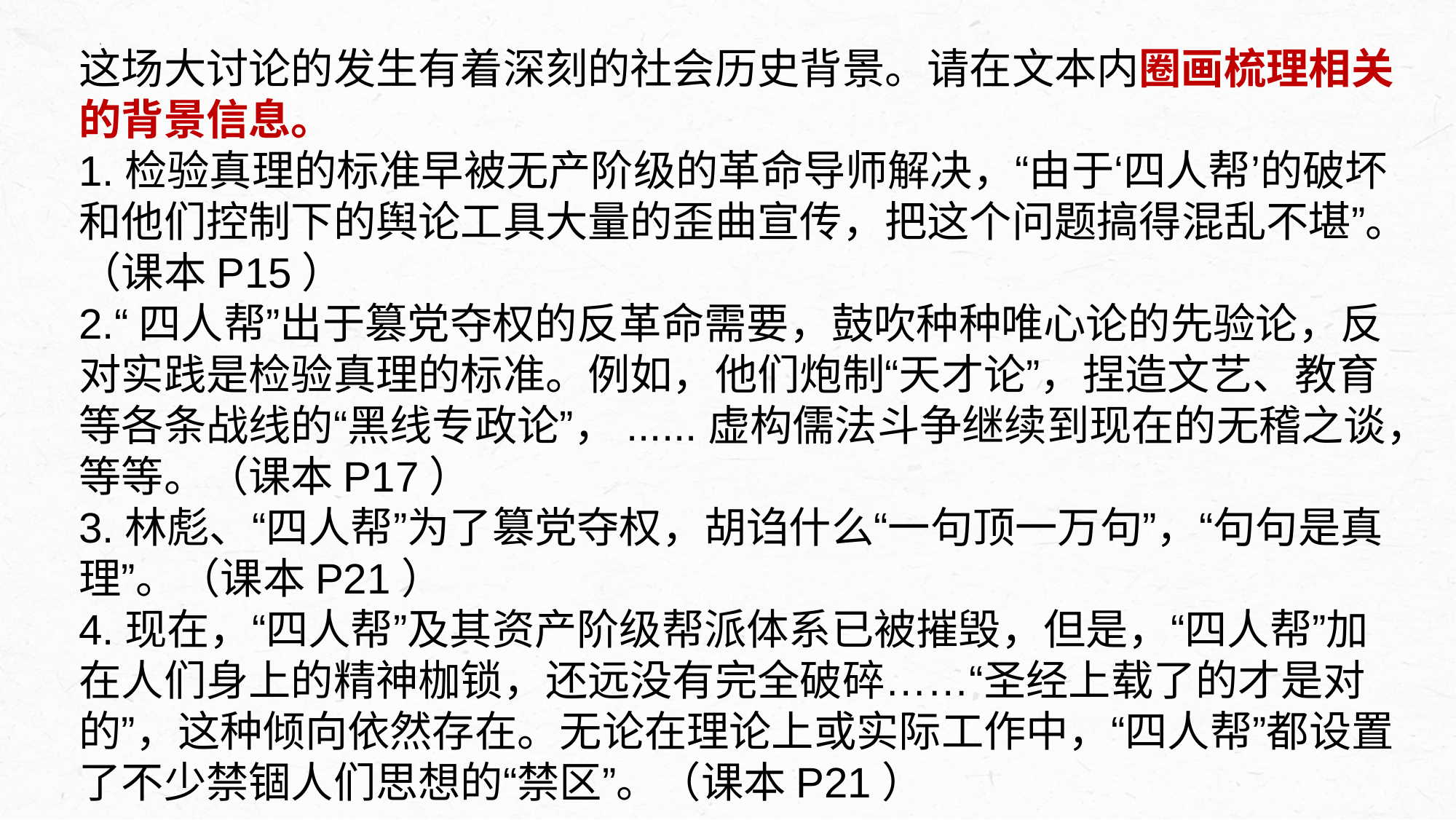

这场大讨论的发生有着深刻的社会历史背景。请在文本内圈画梳理相关的背景信息。
1.检验真理的标准早被无产阶级的革命导师解决，“由于‘四人帮’的破坏和他们控制下的舆论工具大量的歪曲宣传，把这个问题搞得混乱不堪”。（课本P15）
2.“四人帮”出于篡党夺权的反革命需要，鼓吹种种唯心论的先验论，反对实践是检验真理的标准。例如，他们炮制“天才论”，捏造文艺、教育等各条战线的“黑线专政论”，......虚构儒法斗争继续到现在的无稽之谈，等等。（课本P17）
3.林彪、“四人帮”为了篡党夺权，胡诌什么“一句顶一万句”，“句句是真理”。（课本P21）
4.现在，“四人帮”及其资产阶级帮派体系已被摧毁，但是，“四人帮”加在人们身上的精神枷锁，还远没有完全破碎……“圣经上载了的才是对的”，这种倾向依然存在。无论在理论上或实际工作中，“四人帮”都设置了不少禁锢人们思想的“禁区”。（课本P21）